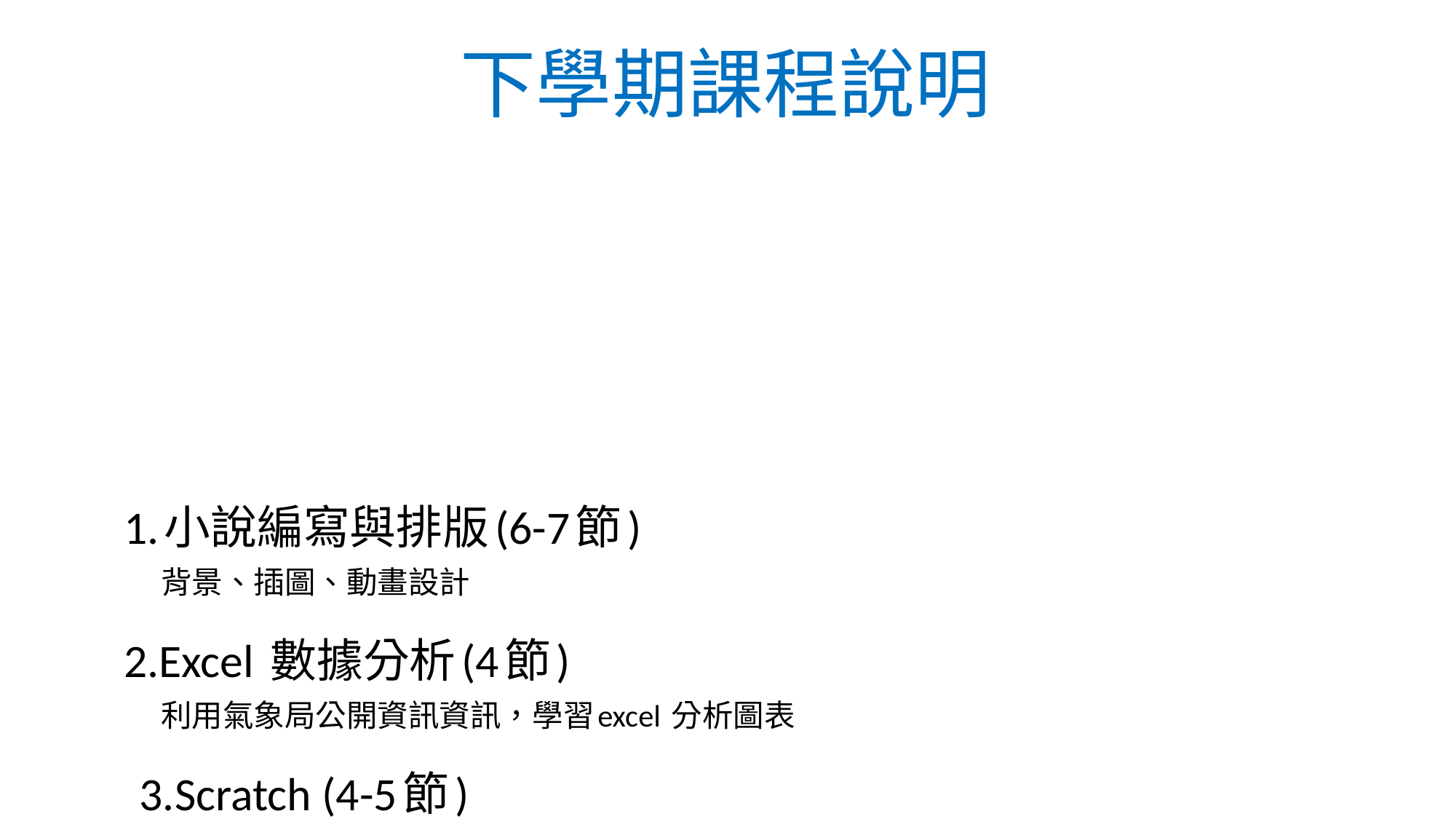

下學期課程說明
# 1.小說編寫與排版(6-7節) 背景、插圖、動畫設計 2.Excel 數據分析(4節) 利用氣象局公開資訊資訊，學習excel 分析圖表 3.Scratch (4-5節) 簡易程式設計入門